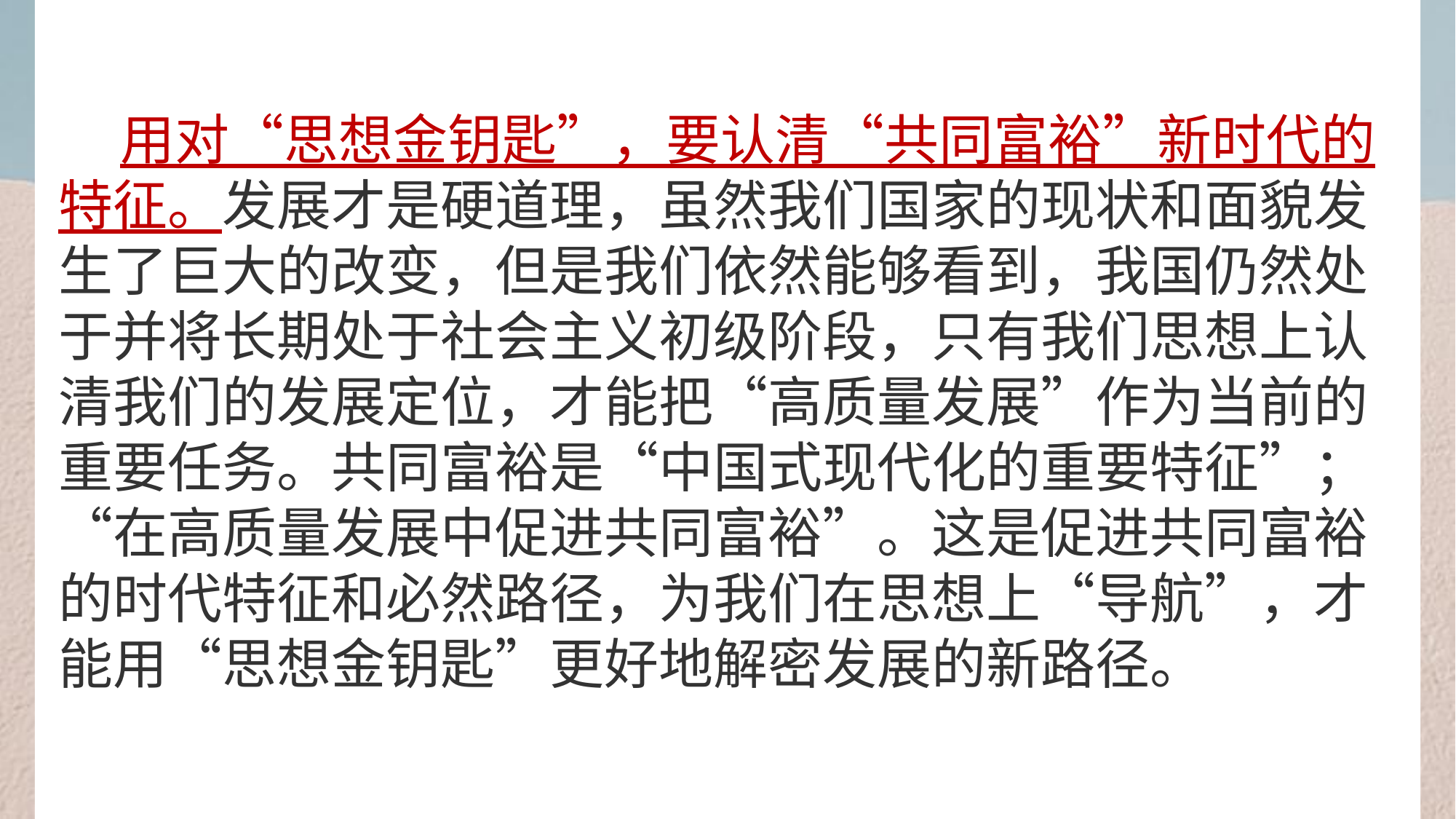

用对“思想金钥匙”，要认清“共同富裕”新时代的特征。发展才是硬道理，虽然我们国家的现状和面貌发生了巨大的改变，但是我们依然能够看到，我国仍然处于并将长期处于社会主义初级阶段，只有我们思想上认清我们的发展定位，才能把“高质量发展”作为当前的重要任务。共同富裕是“中国式现代化的重要特征”；“在高质量发展中促进共同富裕”。这是促进共同富裕的时代特征和必然路径，为我们在思想上“导航”，才能用“思想金钥匙”更好地解密发展的新路径。